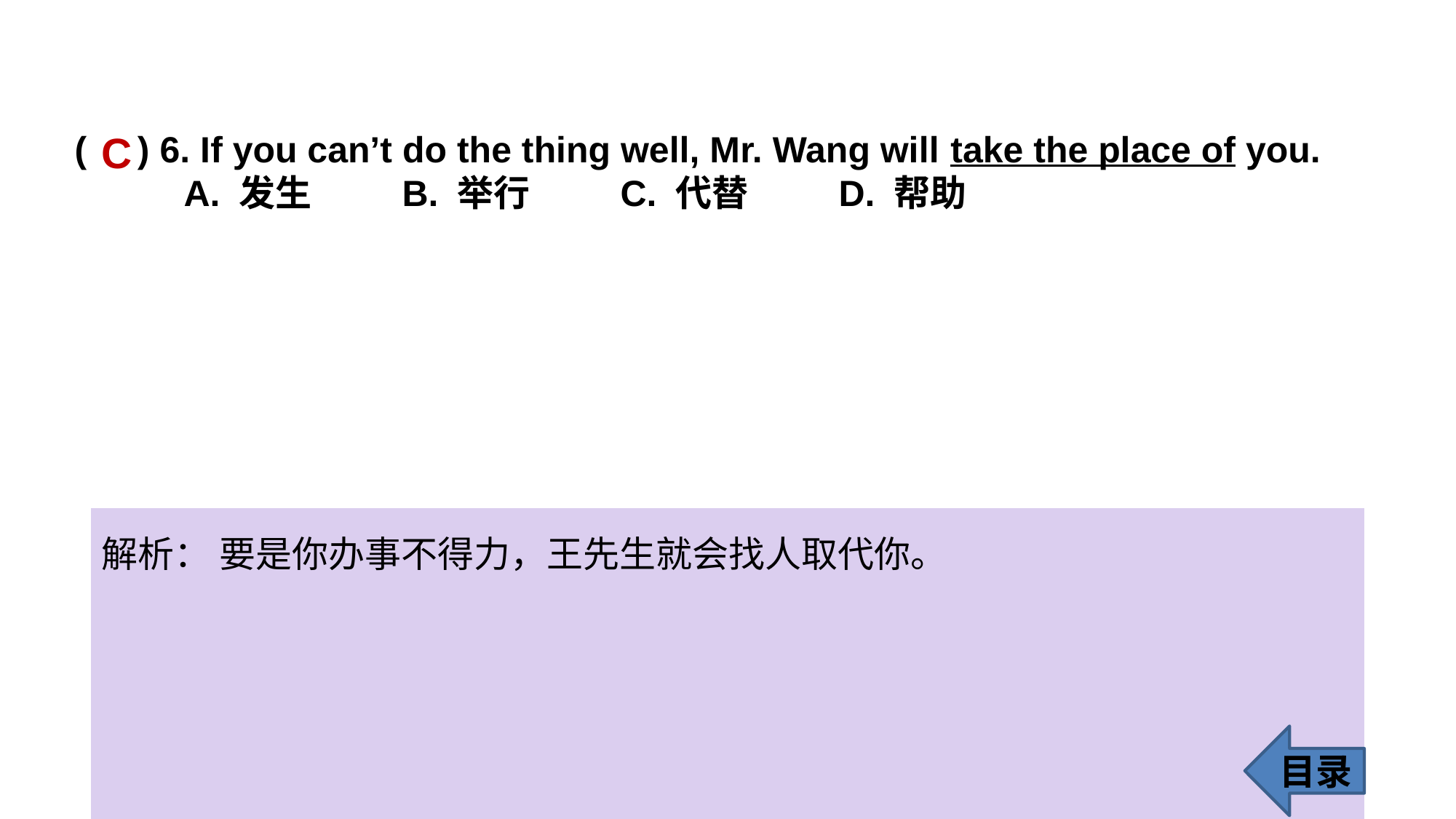

(     ) 6. If you can’t do the thing well, Mr. Wang will take the place of you.
	A. 发生 	B. 举行 	C. 代替 	D. 帮助
C

解析： 要是你办事不得力，王先生就会找人取代你。
目录
12